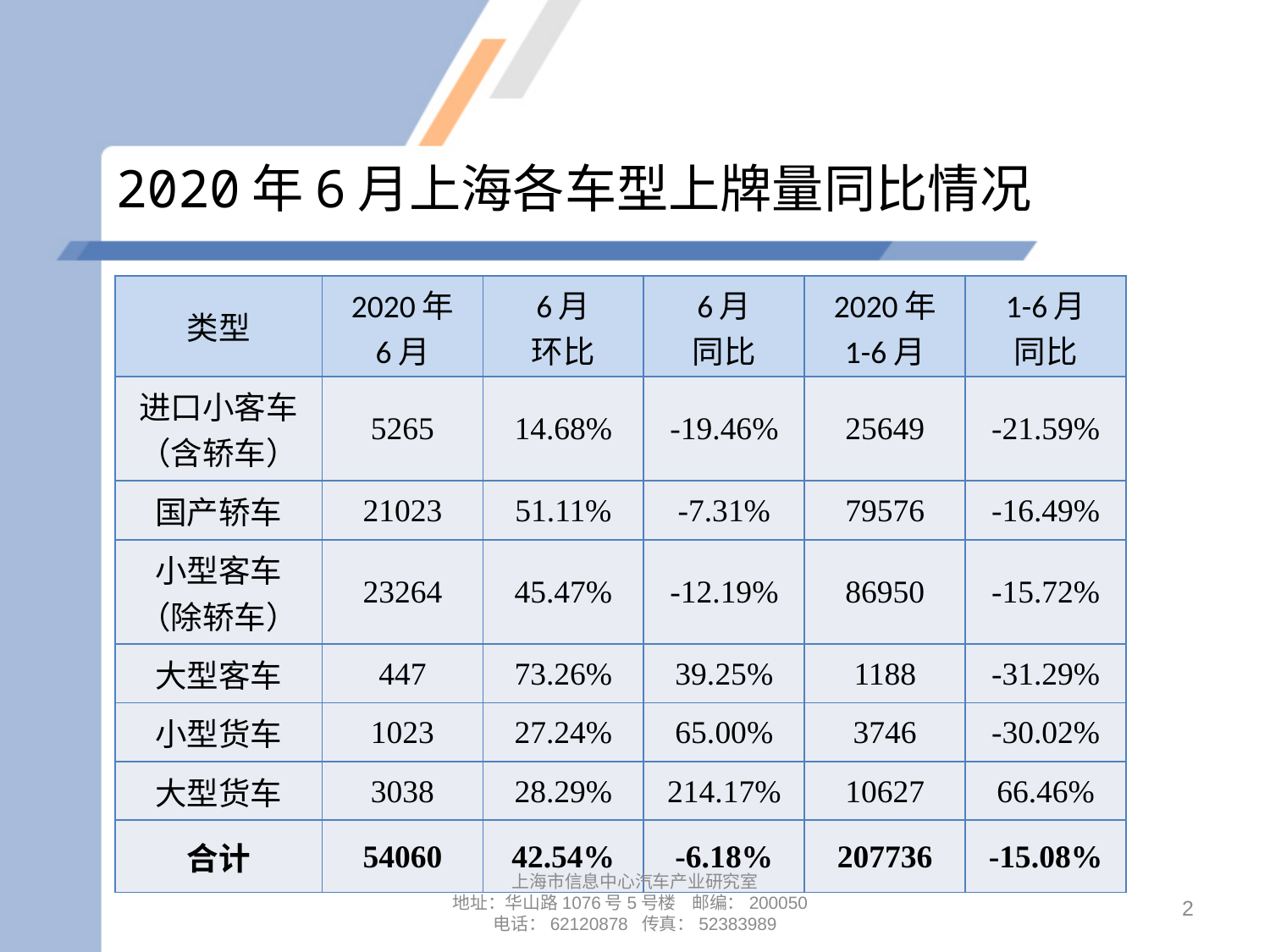

# 2020年6月上海各车型上牌量同比情况

| 类型 | 2020年 6月 | 6月 环比 | 6月 同比 | 2020年 1-6月 | 1-6月 同比 |
| --- | --- | --- | --- | --- | --- |
| 进口小客车 （含轿车） | 5265 | 14.68% | -19.46% | 25649 | -21.59% |
| 国产轿车 | 21023 | 51.11% | -7.31% | 79576 | -16.49% |
| 小型客车 （除轿车） | 23264 | 45.47% | -12.19% | 86950 | -15.72% |
| 大型客车 | 447 | 73.26% | 39.25% | 1188 | -31.29% |
| 小型货车 | 1023 | 27.24% | 65.00% | 3746 | -30.02% |
| 大型货车 | 3038 | 28.29% | 214.17% | 10627 | 66.46% |
| 合计 | 54060 | 42.54% | -6.18% | 207736 | -15.08% |
上海市信息中心汽车产业研究室
地址：华山路1076号5号楼    邮编：200050
电话：62120878  传真：52383989

2